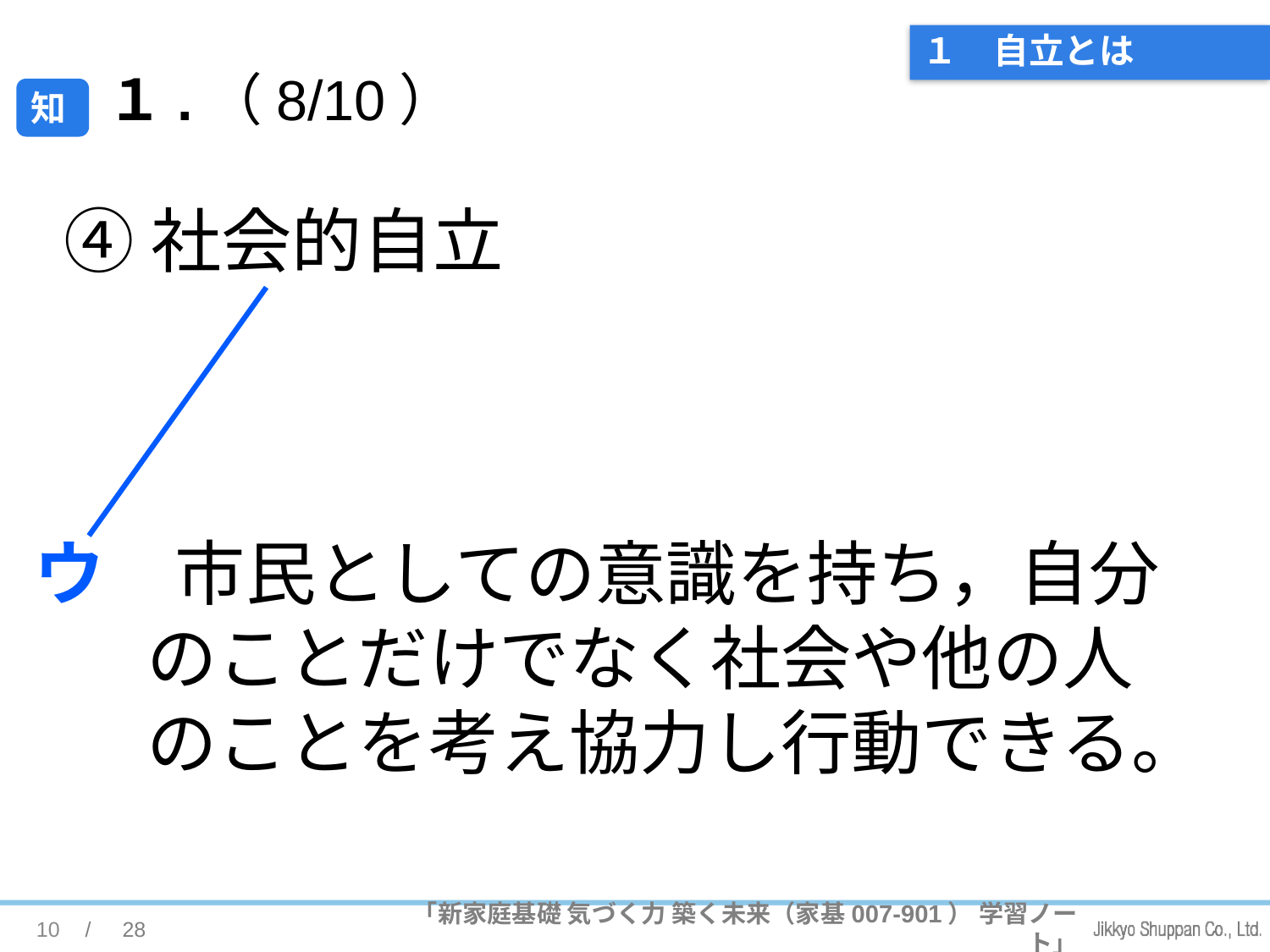

# １　自立とは
１.（8/10）
知
④社会的自立
ウ　市民としての意識を持ち，自分のことだけでなく社会や他の人のことを考え協力し行動できる。
10